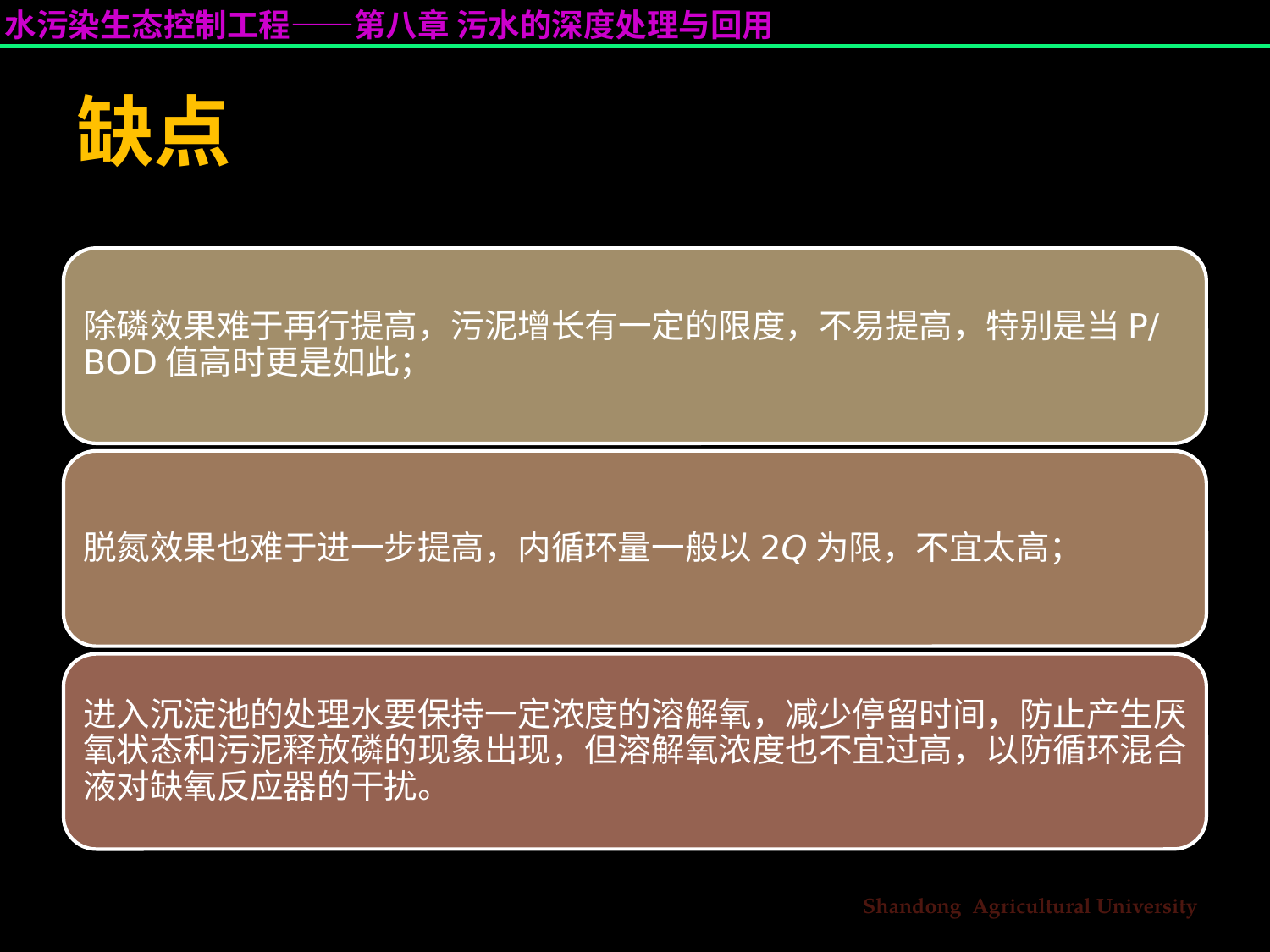

# 缺点
除磷效果难于再行提高，污泥增长有一定的限度，不易提高，特别是当P/BOD值高时更是如此；
脱氮效果也难于进一步提高，内循环量一般以2Q为限，不宜太高；
进入沉淀池的处理水要保持一定浓度的溶解氧，减少停留时间，防止产生厌氧状态和污泥释放磷的现象出现，但溶解氧浓度也不宜过高，以防循环混合液对缺氧反应器的干扰。